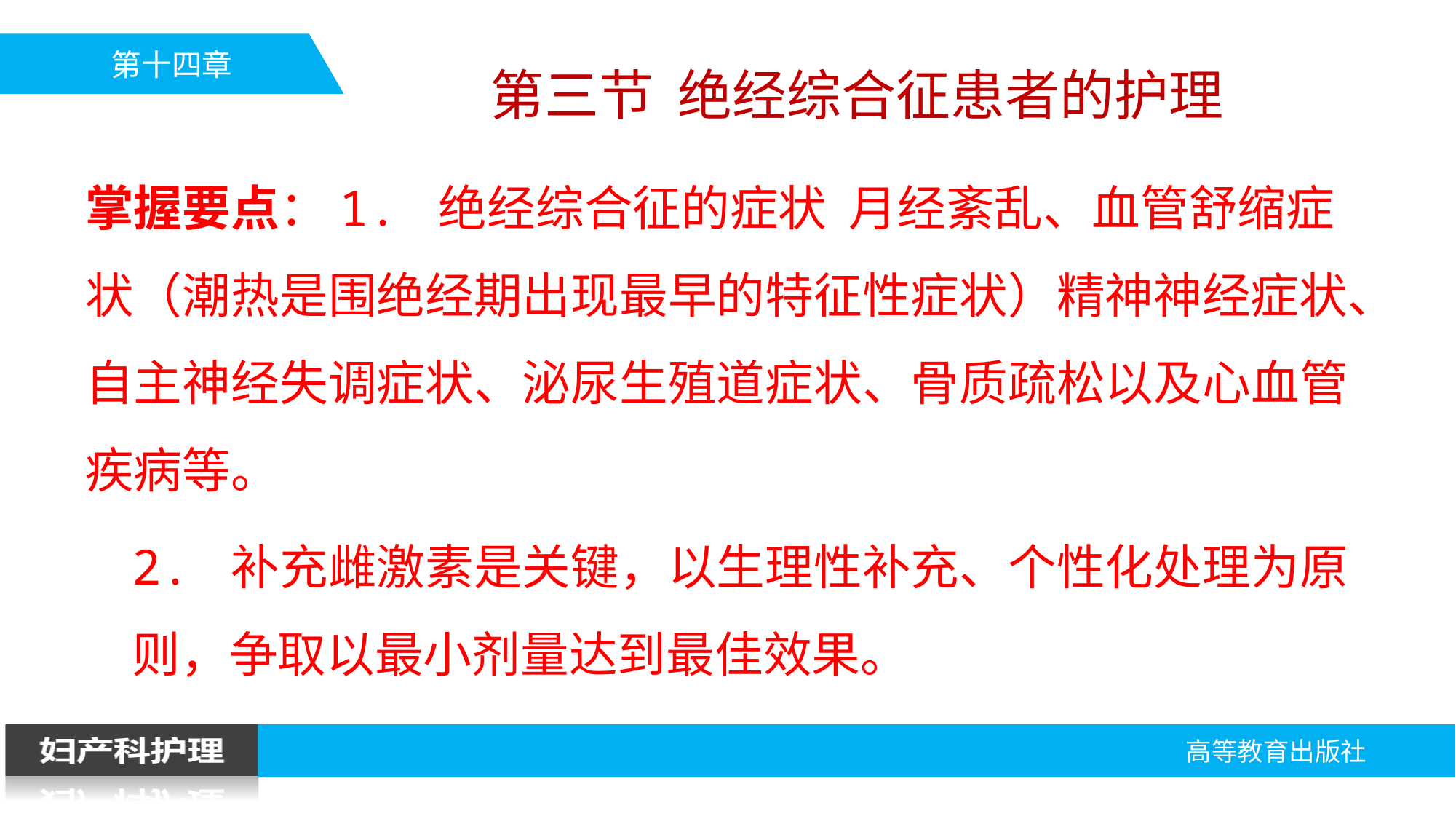

第三节  绝经综合征患者的护理

掌握要点：1. 绝经综合征的症状  月经紊乱、血管舒缩症状（潮热是围绝经期出现最早的特征性症状）精神神经症状、自主神经失调症状、泌尿生殖道症状、骨质疏松以及心血管疾病等。
2. 补充雌激素是关键，以生理性补充、个性化处理为原则，争取以最小剂量达到最佳效果。